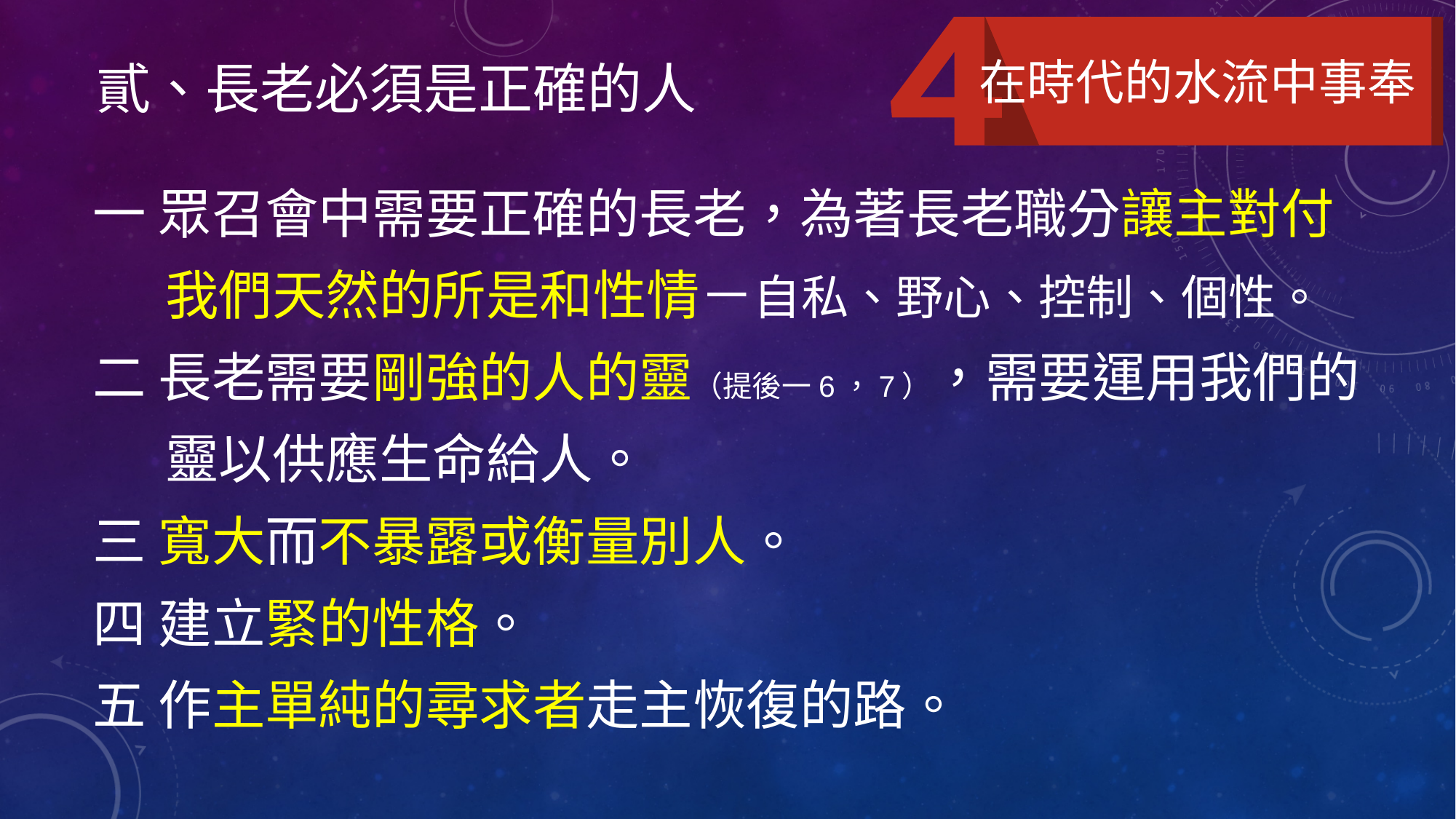

# 貳、長老必須是正確的人

在時代的水流中事奉
一 眾召會中需要正確的長老，為著長老職分讓主對付
     我們天然的所是和性情－自私、野心、控制、個性。
二 長老需要剛強的人的靈（提後一6，7），需要運用我們的
     靈以供應生命給人。
三 寬大而不暴露或衡量別人。
四 建立緊的性格。
五 作主單純的尋求者走主恢復的路。